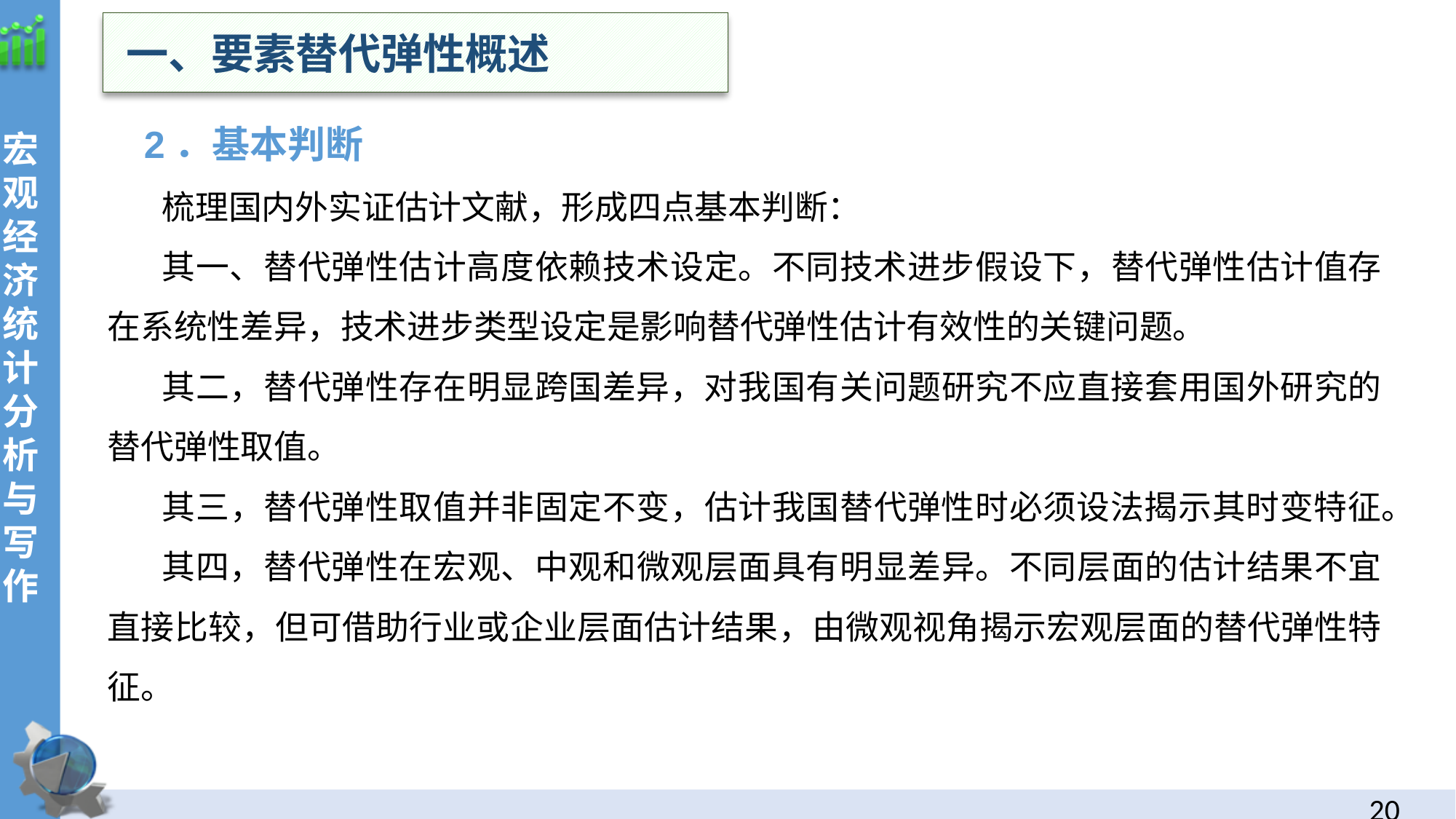

一、要素替代弹性概述
宏观经济统计分析与写作
2．基本判断
梳理国内外实证估计文献，形成四点基本判断：
其一、替代弹性估计高度依赖技术设定。不同技术进步假设下，替代弹性估计值存在系统性差异，技术进步类型设定是影响替代弹性估计有效性的关键问题。
其二，替代弹性存在明显跨国差异，对我国有关问题研究不应直接套用国外研究的替代弹性取值。
其三，替代弹性取值并非固定不变，估计我国替代弹性时必须设法揭示其时变特征。
其四，替代弹性在宏观、中观和微观层面具有明显差异。不同层面的估计结果不宜直接比较，但可借助行业或企业层面估计结果，由微观视角揭示宏观层面的替代弹性特征。

20